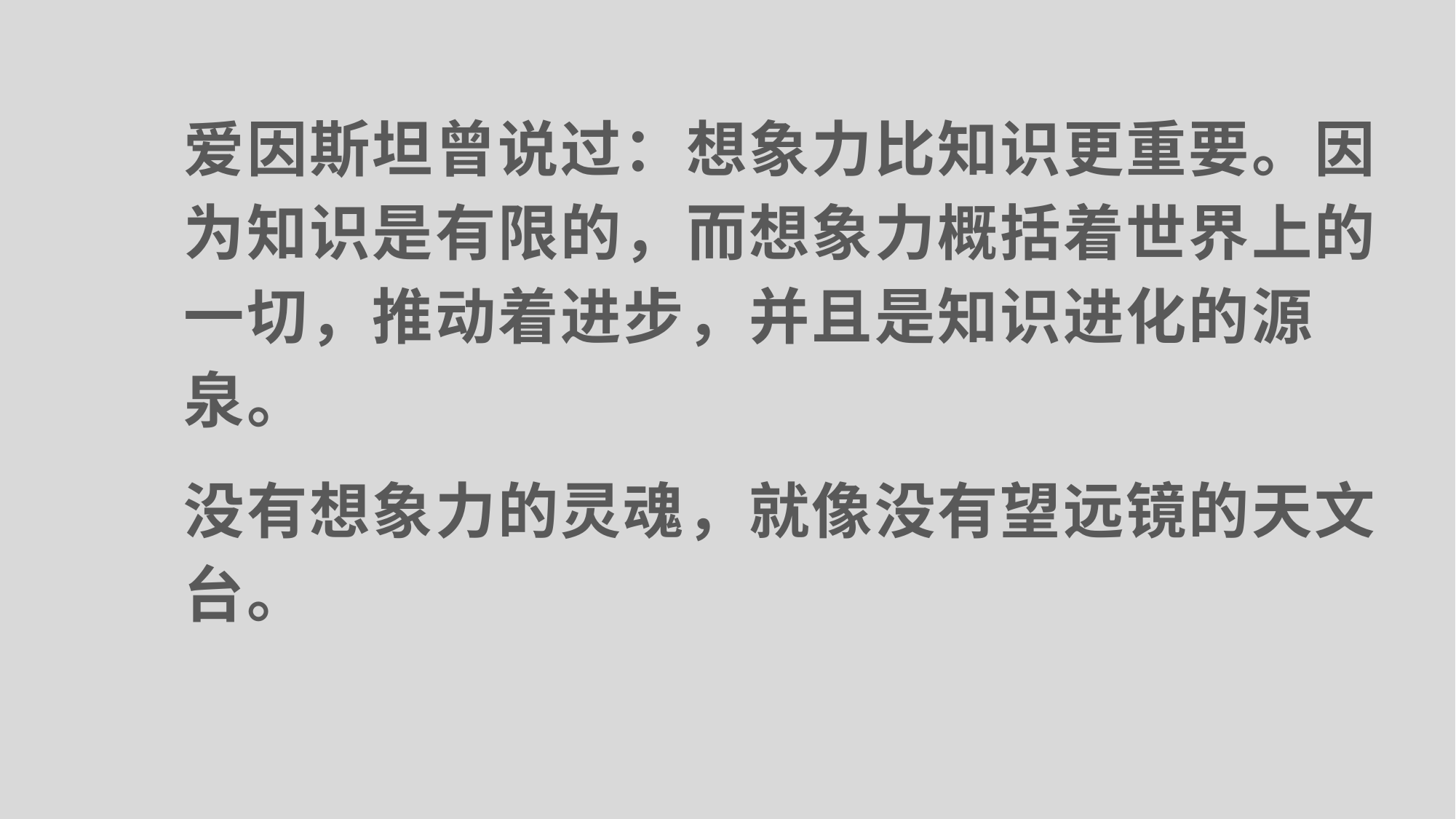

爱因斯坦曾说过：想象力比知识更重要。因为知识是有限的，而想象力概括着世界上的一切，推动着进步，并且是知识进化的源泉。
没有想象力的灵魂，就像没有望远镜的天文台。